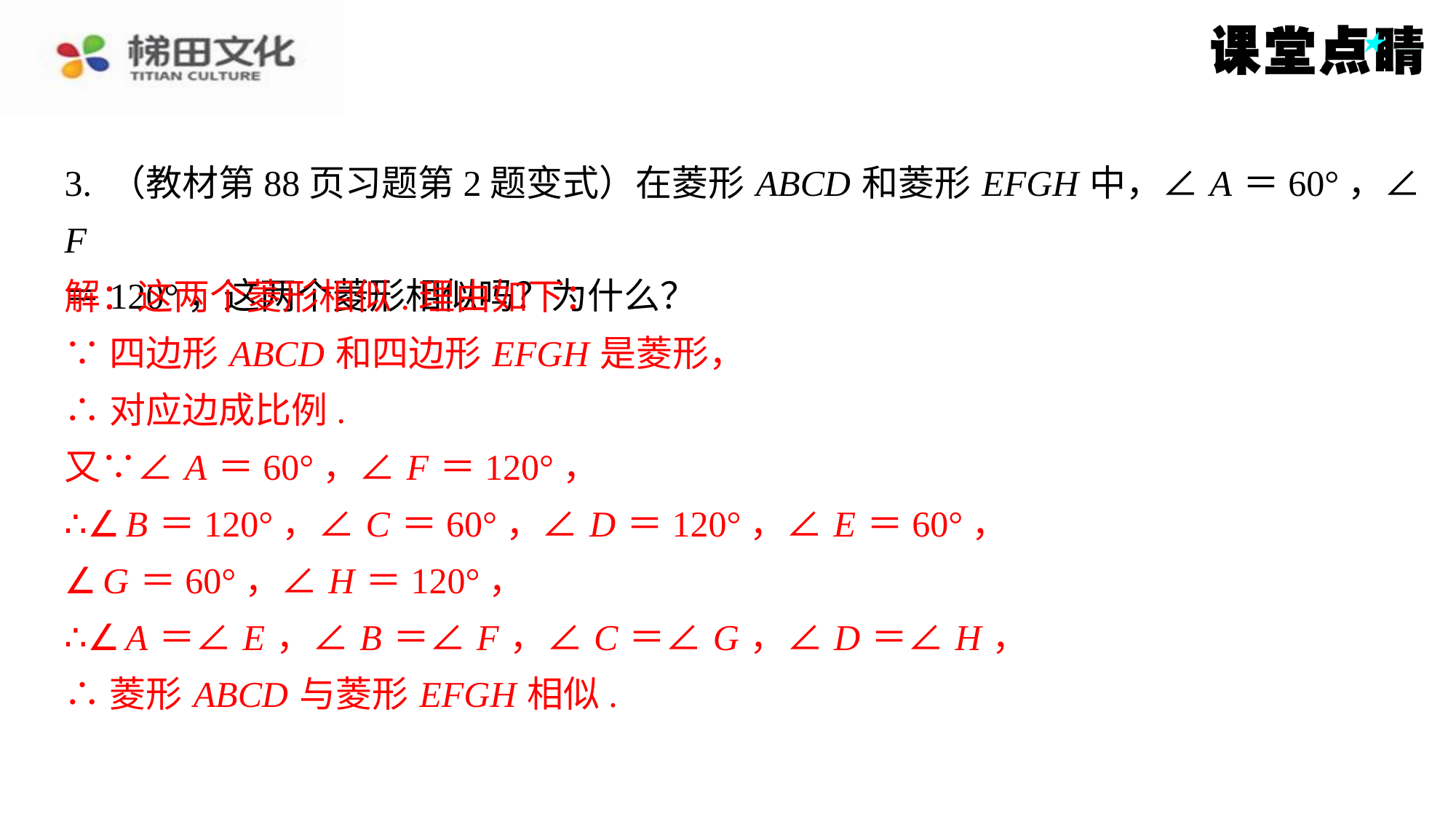

3. （教材第88页习题第2题变式）在菱形 ABCD 和菱形 EFGH 中，∠ A ＝60°，∠ F
＝120°，这两个菱形相似吗？为什么？
解：这两个菱形相似.理由如下：
∵四边形 ABCD 和四边形 EFGH 是菱形，
∴对应边成比例.
又∵∠ A ＝60°，∠ F ＝120°，
∴∠ B ＝120°，∠ C ＝60°，∠ D ＝120°，∠ E ＝60°，
∠ G ＝60°，∠ H ＝120°，
∴∠ A ＝∠ E ，∠ B ＝∠ F ，∠ C ＝∠ G ，∠ D ＝∠ H ，
∴菱形 ABCD 与菱形 EFGH 相似.
解：这两个菱形相似.理由如下：
∵四边形 ABCD 和四边形 EFGH 是菱形，
∴对应边成比例.
又∵∠ A ＝60°，∠ F ＝120°，
∴∠ B ＝120°，∠ C ＝60°，∠ D ＝120°，∠ E ＝60°，
∠ G ＝60°，∠ H ＝120°，
∴∠ A ＝∠ E ，∠ B ＝∠ F ，∠ C ＝∠ G ，∠ D ＝∠ H ，
∴菱形 ABCD 与菱形 EFGH 相似.